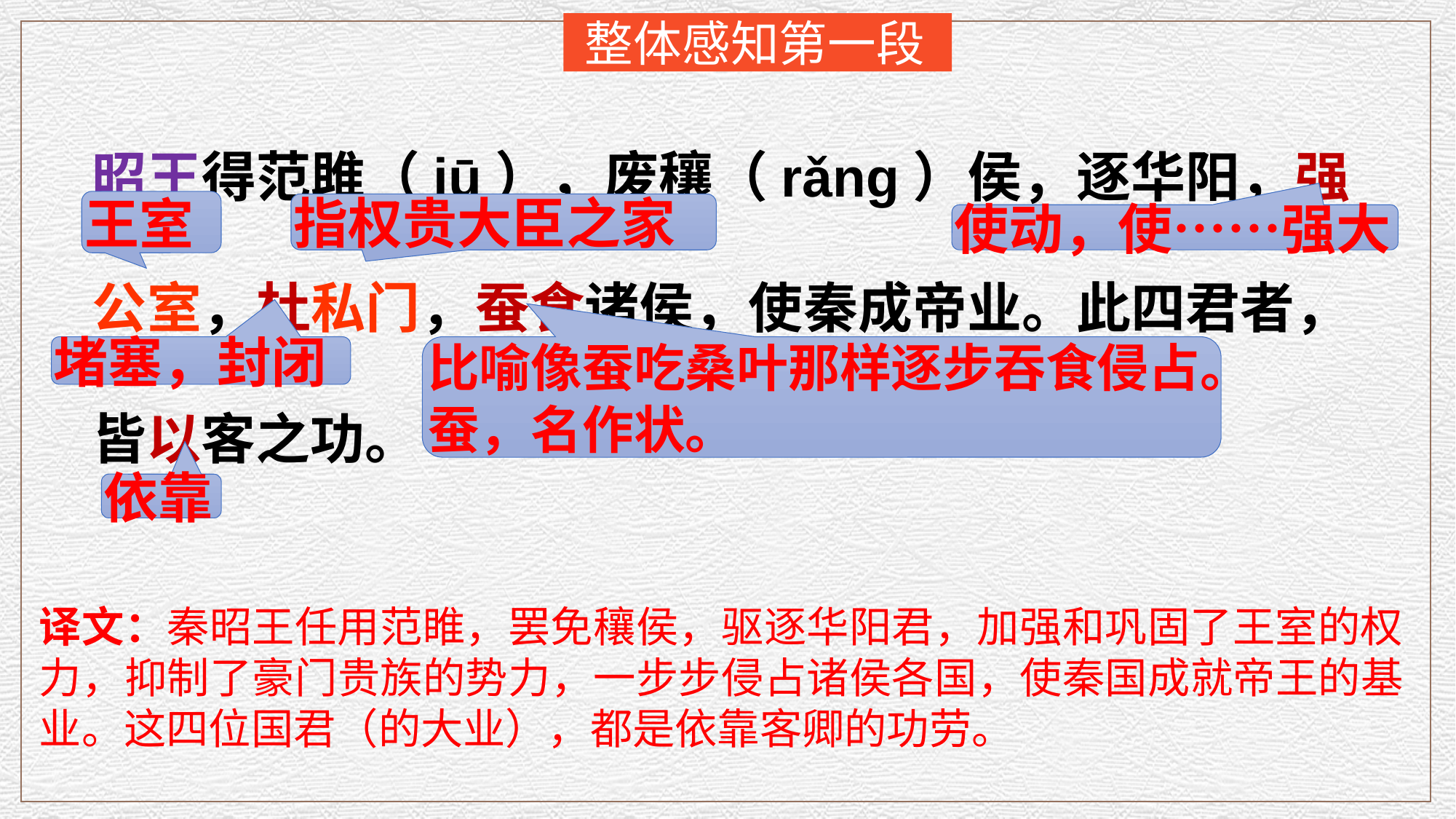

整体感知第一段
昭王得范雎（jū），废穰（rǎng）侯，逐华阳，强公室，杜私门，蚕食诸侯，使秦成帝业。此四君者，皆以客之功。
王室
指权贵大臣之家
使动，使……强大
堵塞，封闭
比喻像蚕吃桑叶那样逐步吞食侵占。
蚕，名作状。
依靠
译文：秦昭王任用范睢，罢免穰侯，驱逐华阳君，加强和巩固了王室的权力，抑制了豪门贵族的势力，一步步侵占诸侯各国，使秦国成就帝王的基业。这四位国君（的大业），都是依靠客卿的功劳。